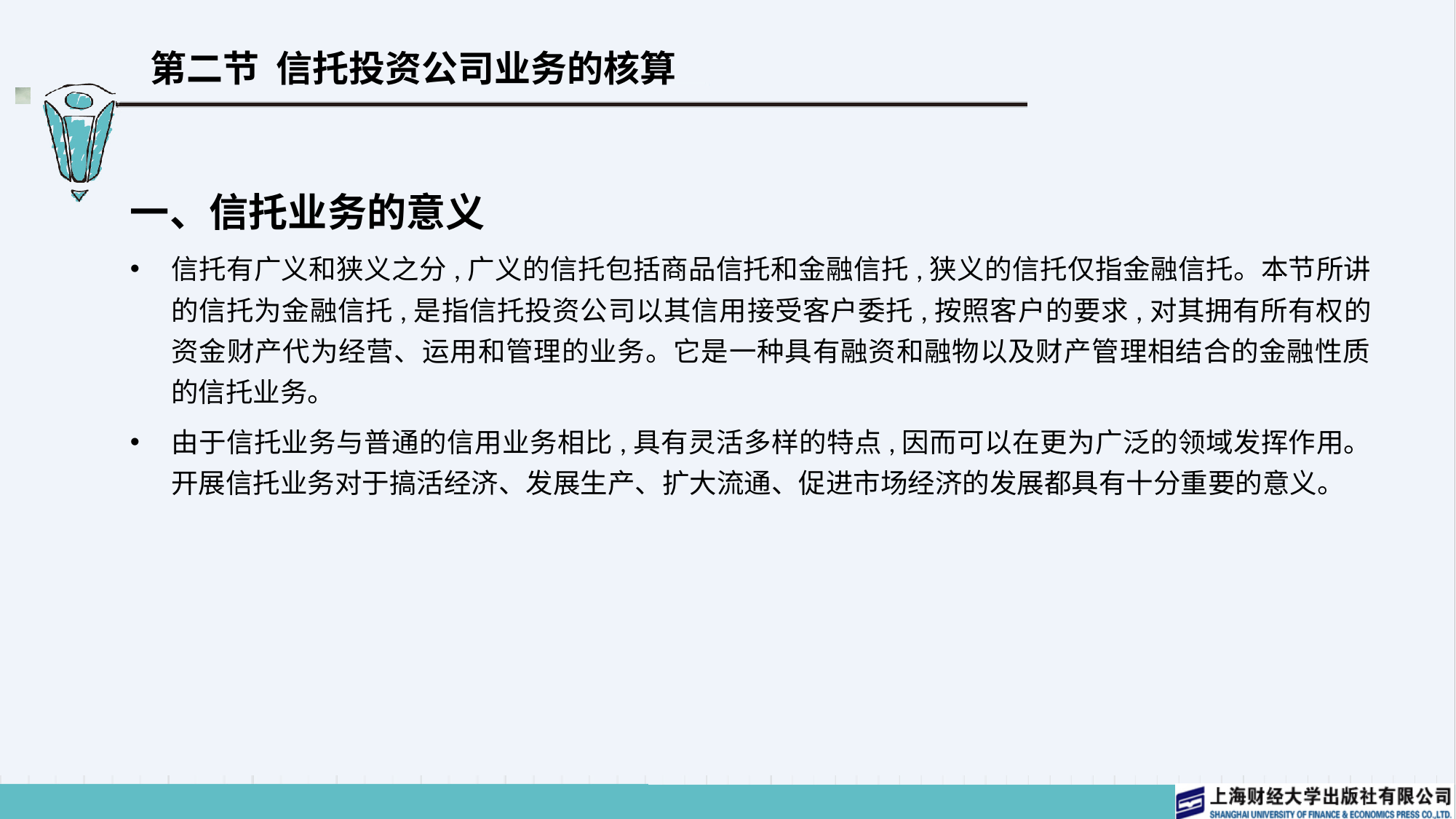

# 第二节  信托投资公司业务的核算
一、信托业务的意义
信托有广义和狭义之分,广义的信托包括商品信托和金融信托,狭义的信托仅指金融信托。本节所讲的信托为金融信托,是指信托投资公司以其信用接受客户委托,按照客户的要求,对其拥有所有权的资金财产代为经营、运用和管理的业务。它是一种具有融资和融物以及财产管理相结合的金融性质的信托业务。
由于信托业务与普通的信用业务相比,具有灵活多样的特点,因而可以在更为广泛的领域发挥作用。开展信托业务对于搞活经济、发展生产、扩大流通、促进市场经济的发展都具有十分重要的意义。